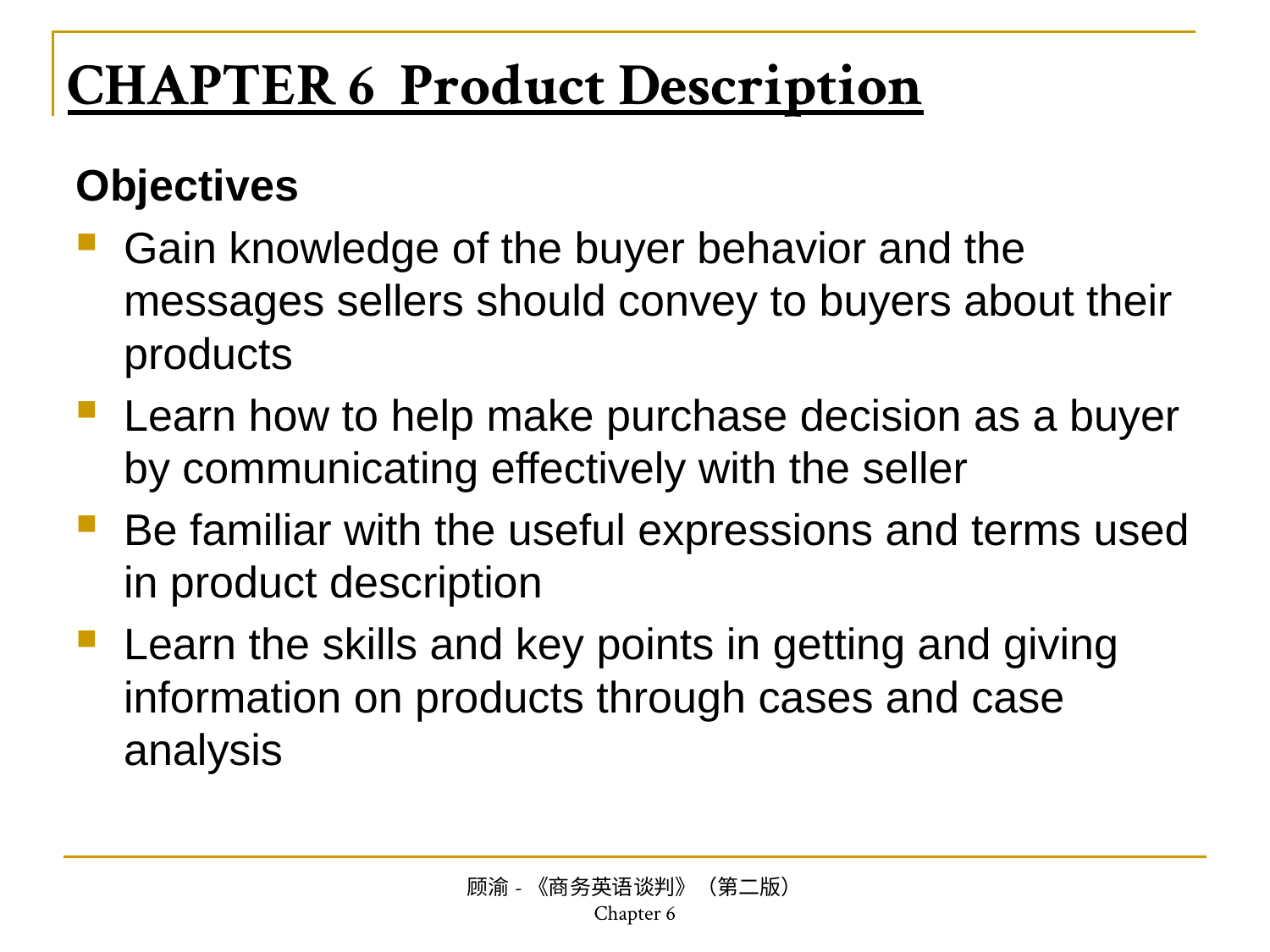

# CHAPTER 6  Product Description
Objectives
Gain knowledge of the buyer behavior and the messages sellers should convey to buyers about their products
Learn how to help make purchase decision as a buyer by communicating effectively with the seller
Be familiar with the useful expressions and terms used in product description
Learn the skills and key points in getting and giving information on products through cases and case analysis

3
顾渝-《商务英语谈判》（第二版） Chapter 6